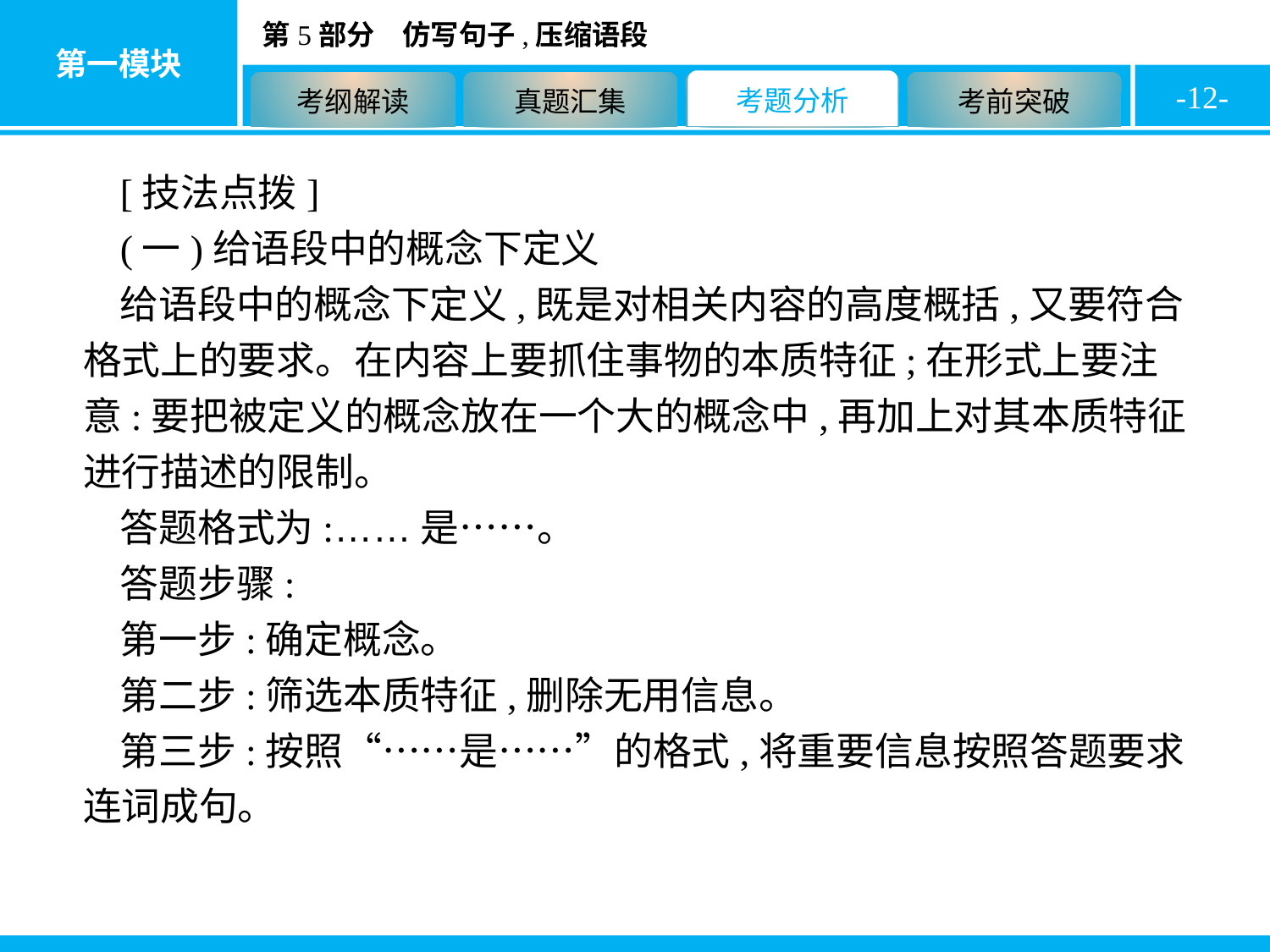

-12-
[技法点拨]
(一)给语段中的概念下定义
给语段中的概念下定义,既是对相关内容的高度概括,又要符合格式上的要求。在内容上要抓住事物的本质特征;在形式上要注意:要把被定义的概念放在一个大的概念中,再加上对其本质特征进行描述的限制。
答题格式为:……是……。
答题步骤:
第一步:确定概念。
第二步:筛选本质特征,删除无用信息。
第三步:按照“……是……”的格式,将重要信息按照答题要求连词成句。